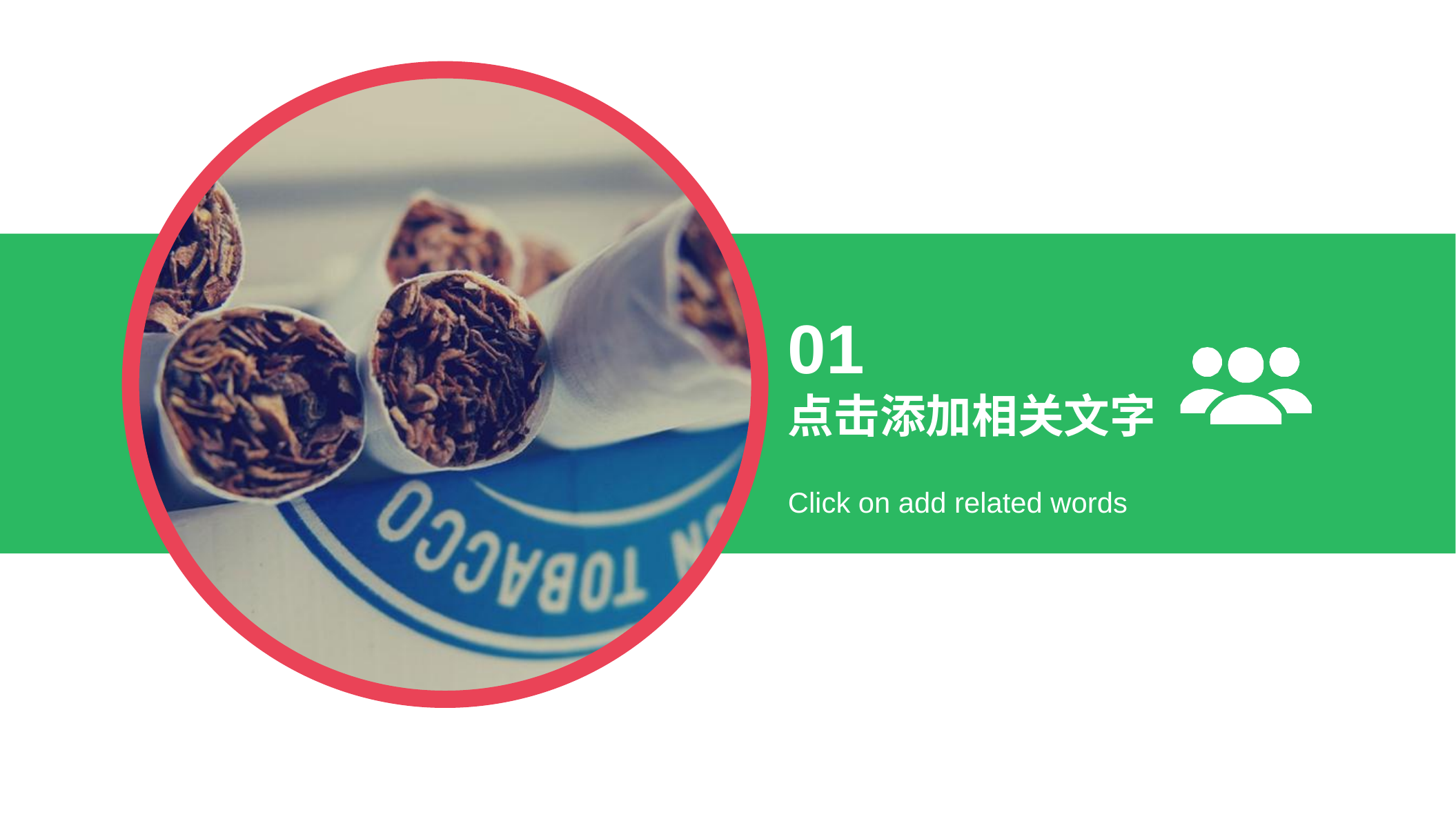

01

点击添加相关文字
Click on add related words